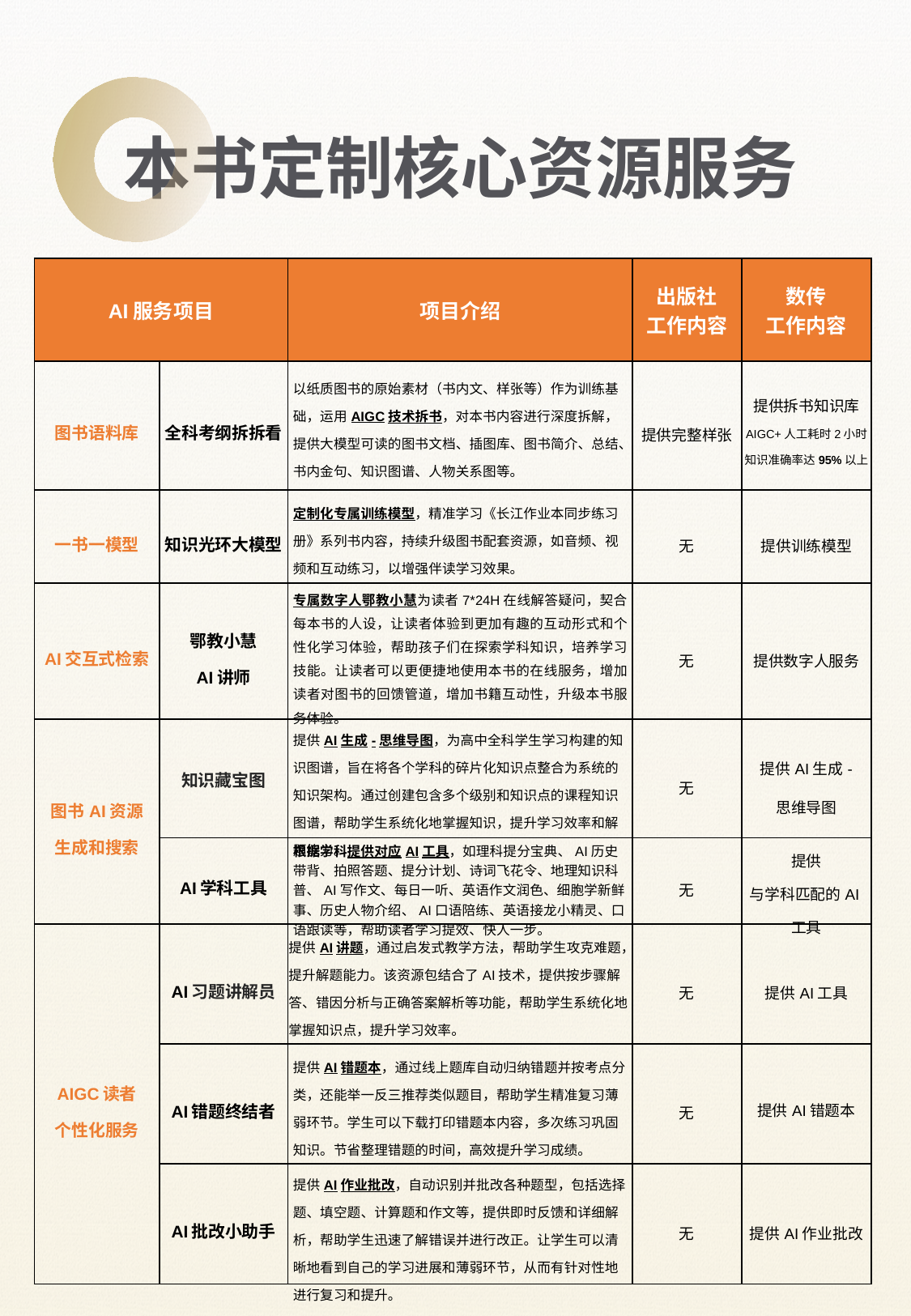

本书定制核心资源服务
| AI服务项目 |  | 项目介绍 | 出版社 工作内容 | 数传 工作内容 |
| --- | --- | --- | --- | --- |
| 图书语料库 | 全科考纲拆拆看 | 以纸质图书的原始素材（书内文、样张等）作为训练基础，运用AIGC技术拆书，对本书内容进行深度拆解，提供大模型可读的图书文档、插图库、图书简介、总结、书内金句、知识图谱、人物关系图等。 | 提供完整样张 | 提供拆书知识库 AIGC+人工耗时2小时 知识准确率达95%以上 |
| 一书一模型 | 知识光环大模型 | 定制化专属训练模型，精准学习《长江作业本同步练习册》系列书内容，持续升级图书配套资源，如音频、视频和互动练习，以增强伴读学习效果。 | 无 | 提供训练模型 |
| AI交互式检索 | 鄂教小慧 AI讲师 | 专属数字人鄂教小慧为读者7\*24H在线解答疑问，契合每本书的人设，让读者体验到更加有趣的互动形式和个性化学习体验，帮助孩子们在探索学科知识，培养学习技能。让读者可以更便捷地使用本书的在线服务，增加读者对图书的回馈管道，增加书籍互动性，升级本书服务体验。 | 无 | 提供数字人服务 |
| 图书AI资源 生成和搜索 | 知识藏宝图 | 提供AI生成-思维导图，为高中全科学生学习构建的知识图谱，旨在将各个学科的碎片化知识点整合为系统的知识架构。通过创建包含多个级别和知识点的课程知识图谱，帮助学生系统化地掌握知识，提升学习效率和解题能力。 | 无 | 提供AI生成- 思维导图 |
|  | AI学科工具 | 根据学科提供对应AI工具，如理科提分宝典、AI历史带背、拍照答题、提分计划、诗词飞花令、地理知识科普、AI写作文、每日一听、英语作文润色、细胞学新鲜事、历史人物介绍、AI口语陪练、英语接龙小精灵、口语跟读等，帮助读者学习提效、快人一步。 | 无 | 提供 与学科匹配的AI工具 |
| AIGC读者 个性化服务 | AI习题讲解员 | 提供AI讲题，通过启发式教学方法，帮助学生攻克难题，提升解题能力。该资源包结合了AI技术，提供按步骤解答、错因分析与正确答案解析等功能，帮助学生系统化地掌握知识点，提升学习效率。 | 无 | 提供AI工具 |
|  | AI错题终结者 | 提供AI错题本，通过线上题库自动归纳错题并按考点分类，还能举一反三推荐类似题目，帮助学生精准复习薄弱环节。学生可以下载打印错题本内容，多次练习巩固知识。节省整理错题的时间，高效提升学习成绩。 | 无 | 提供AI错题本 |
|  | AI批改小助手 | 提供AI作业批改，自动识别并批改各种题型，包括选择题、填空题、计算题和作文等，提供即时反馈和详细解析，帮助学生迅速了解错误并进行改正。让学生可以清晰地看到自己的学习进展和薄弱环节，从而有针对性地进行复习和提升。 | 无 | 提供AI作业批改 |